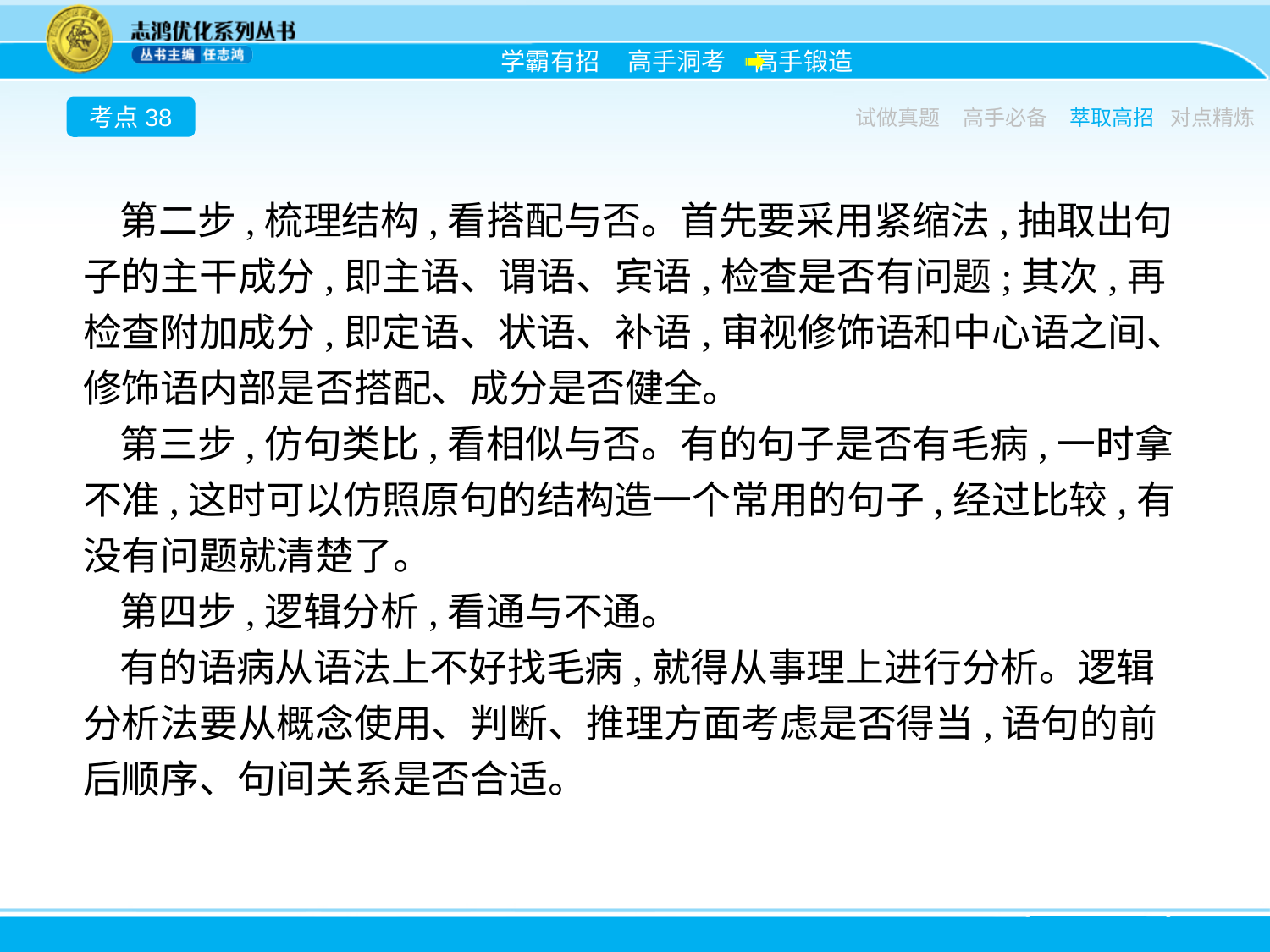

考点38
试做真题
高手必备
萃取高招
对点精炼
第二步,梳理结构,看搭配与否。首先要采用紧缩法,抽取出句子的主干成分,即主语、谓语、宾语,检查是否有问题;其次,再检查附加成分,即定语、状语、补语,审视修饰语和中心语之间、修饰语内部是否搭配、成分是否健全。
第三步,仿句类比,看相似与否。有的句子是否有毛病,一时拿不准,这时可以仿照原句的结构造一个常用的句子,经过比较,有没有问题就清楚了。
第四步,逻辑分析,看通与不通。
有的语病从语法上不好找毛病,就得从事理上进行分析。逻辑分析法要从概念使用、判断、推理方面考虑是否得当,语句的前后顺序、句间关系是否合适。